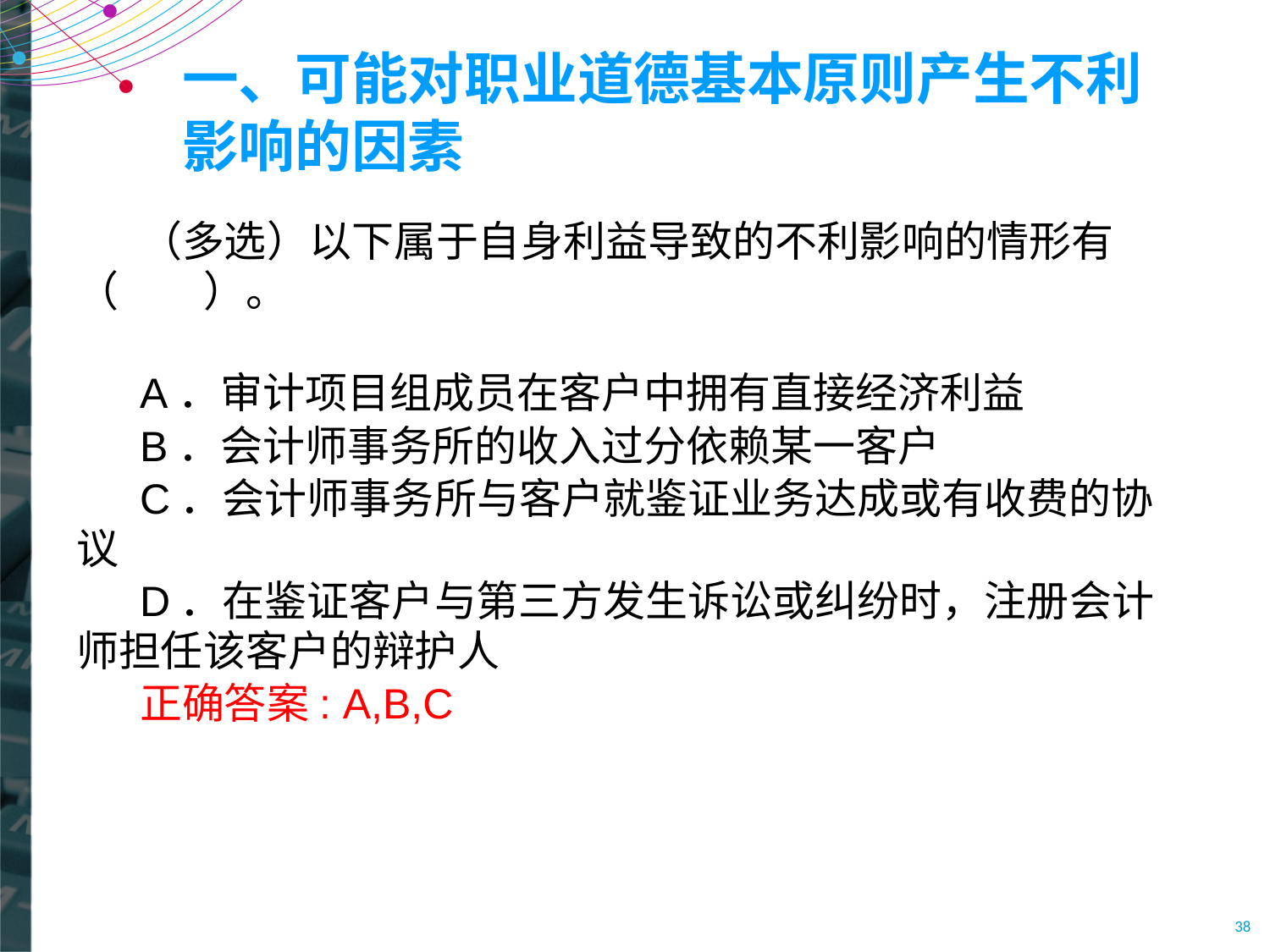

# 一、可能对职业道德基本原则产生不利影响的因素

（多选）以下属于自身利益导致的不利影响的情形有（　　）。
A．审计项目组成员在客户中拥有直接经济利益
B．会计师事务所的收入过分依赖某一客户
C．会计师事务所与客户就鉴证业务达成或有收费的协议
D．在鉴证客户与第三方发生诉讼或纠纷时，注册会计师担任该客户的辩护人
正确答案: A,B,C